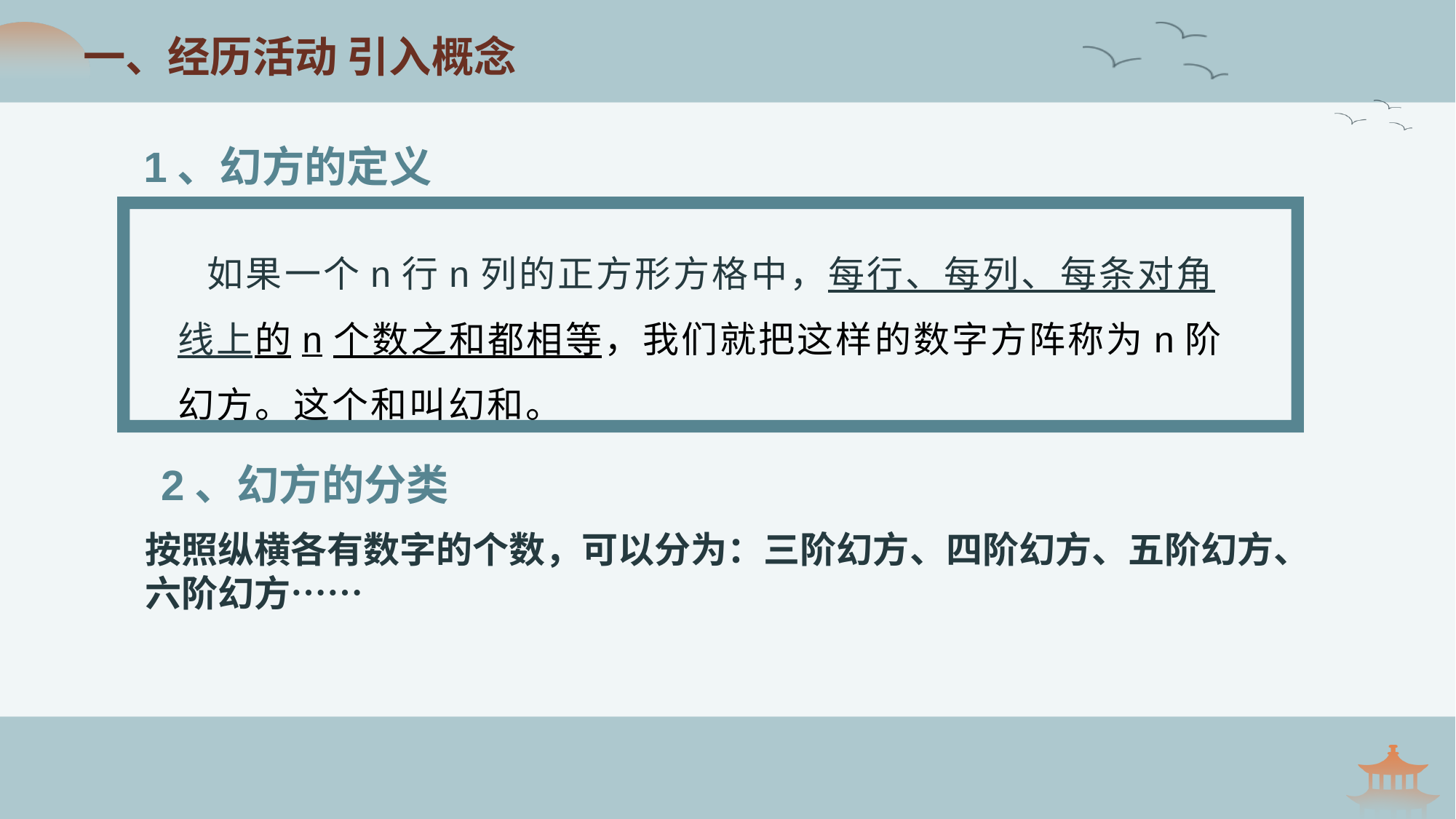

# 一、经历活动 引入概念
1、幻方的定义

  如果一个n行n列的正方形方格中，每行、每列、每条对角线上的n个数之和都相等，我们就把这样的数字方阵称为n阶幻方。这个和叫幻和。
2、幻方的分类
按照纵横各有数字的个数，可以分为：三阶幻方、四阶幻方、五阶幻方、六阶幻方……